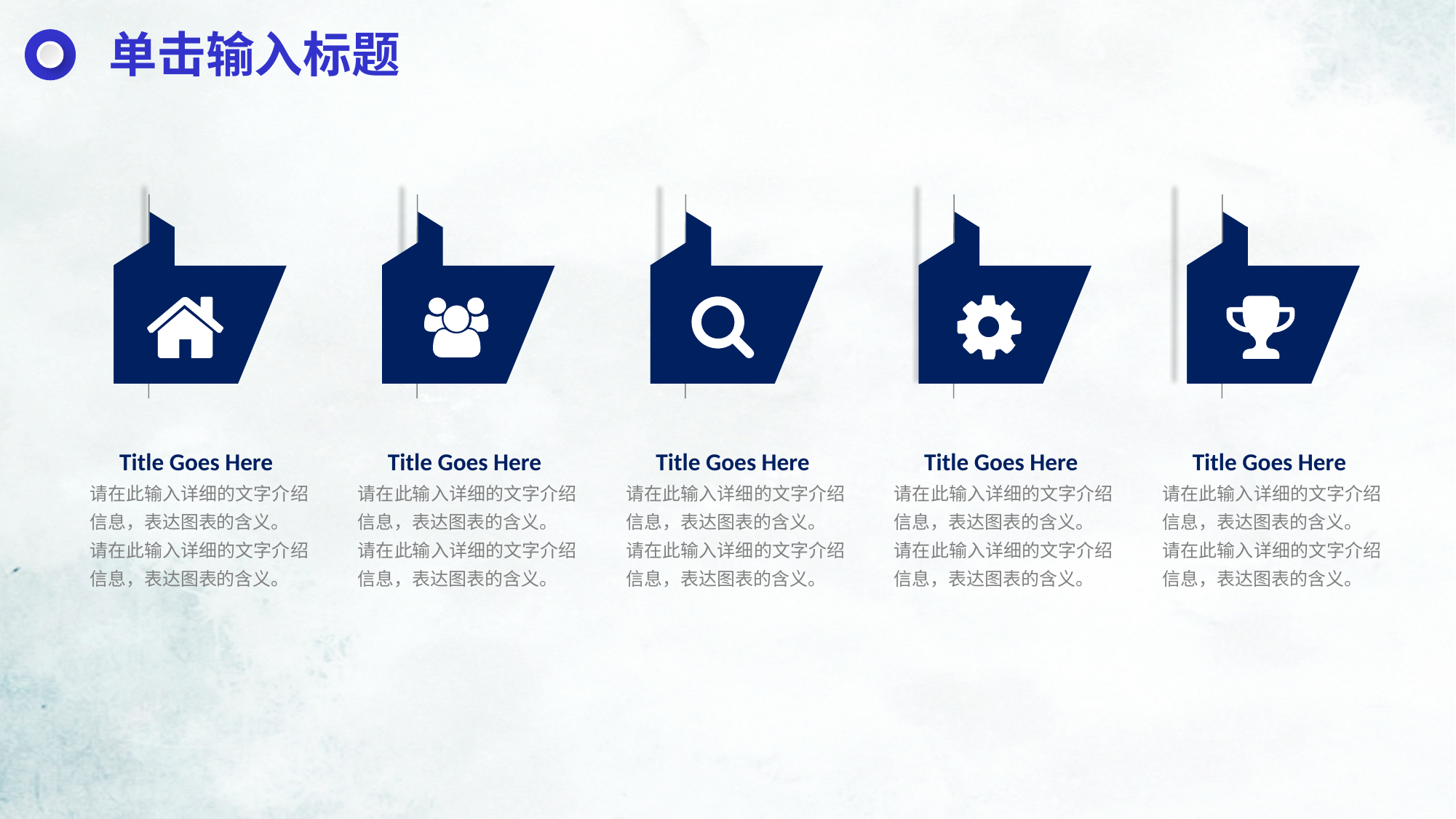

单击输入标题

Title Goes Here
请在此输入详细的文字介绍信息，表达图表的含义。
请在此输入详细的文字介绍信息，表达图表的含义。

Title Goes Here
请在此输入详细的文字介绍信息，表达图表的含义。
请在此输入详细的文字介绍信息，表达图表的含义。

Title Goes Here
请在此输入详细的文字介绍信息，表达图表的含义。
请在此输入详细的文字介绍信息，表达图表的含义。

Title Goes Here
请在此输入详细的文字介绍信息，表达图表的含义。
请在此输入详细的文字介绍信息，表达图表的含义。

Title Goes Here
请在此输入详细的文字介绍信息，表达图表的含义。
请在此输入详细的文字介绍信息，表达图表的含义。